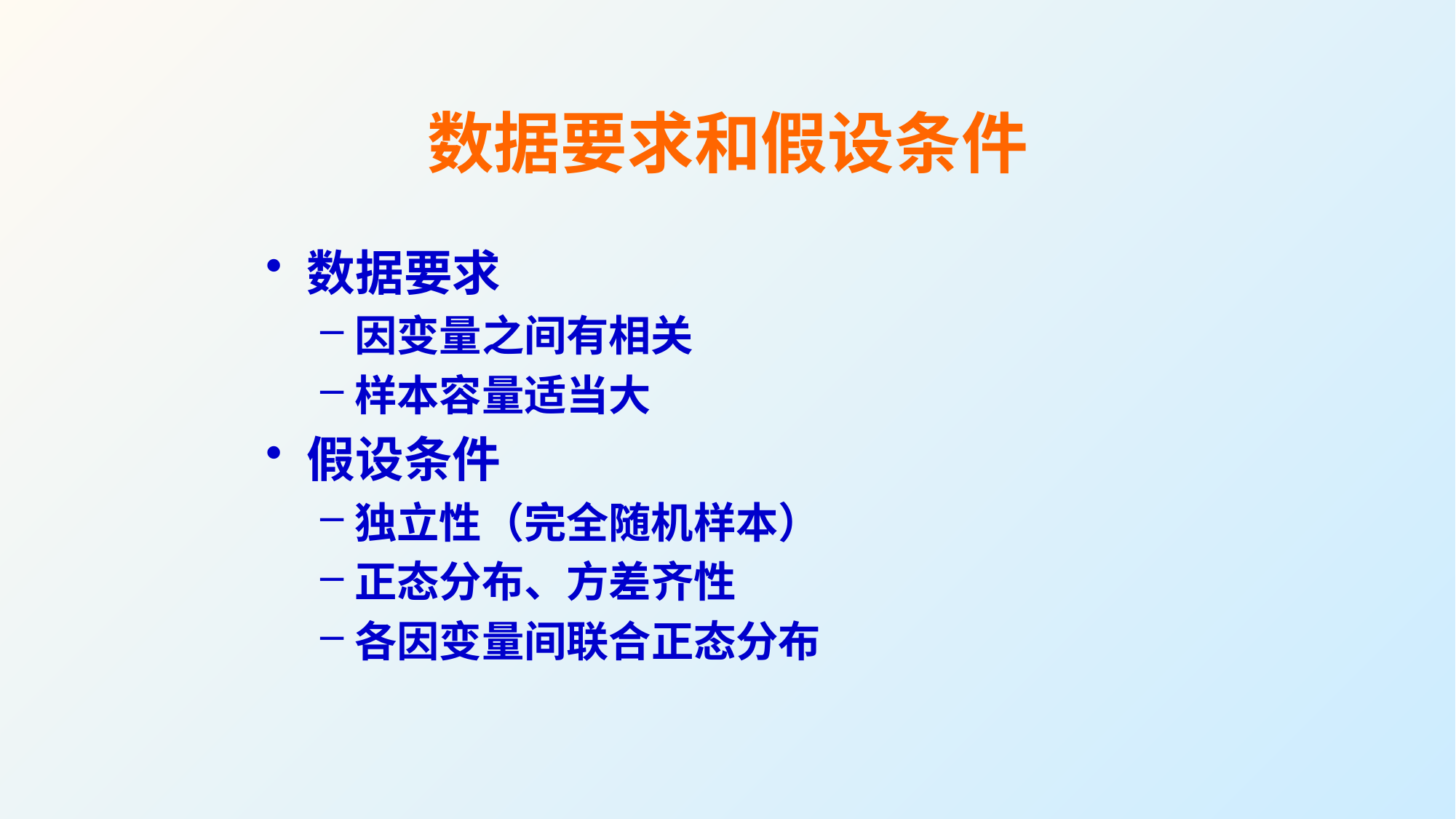

# 数据要求和假设条件
数据要求
因变量之间有相关
样本容量适当大
假设条件
独立性（完全随机样本）
正态分布、方差齐性
各因变量间联合正态分布